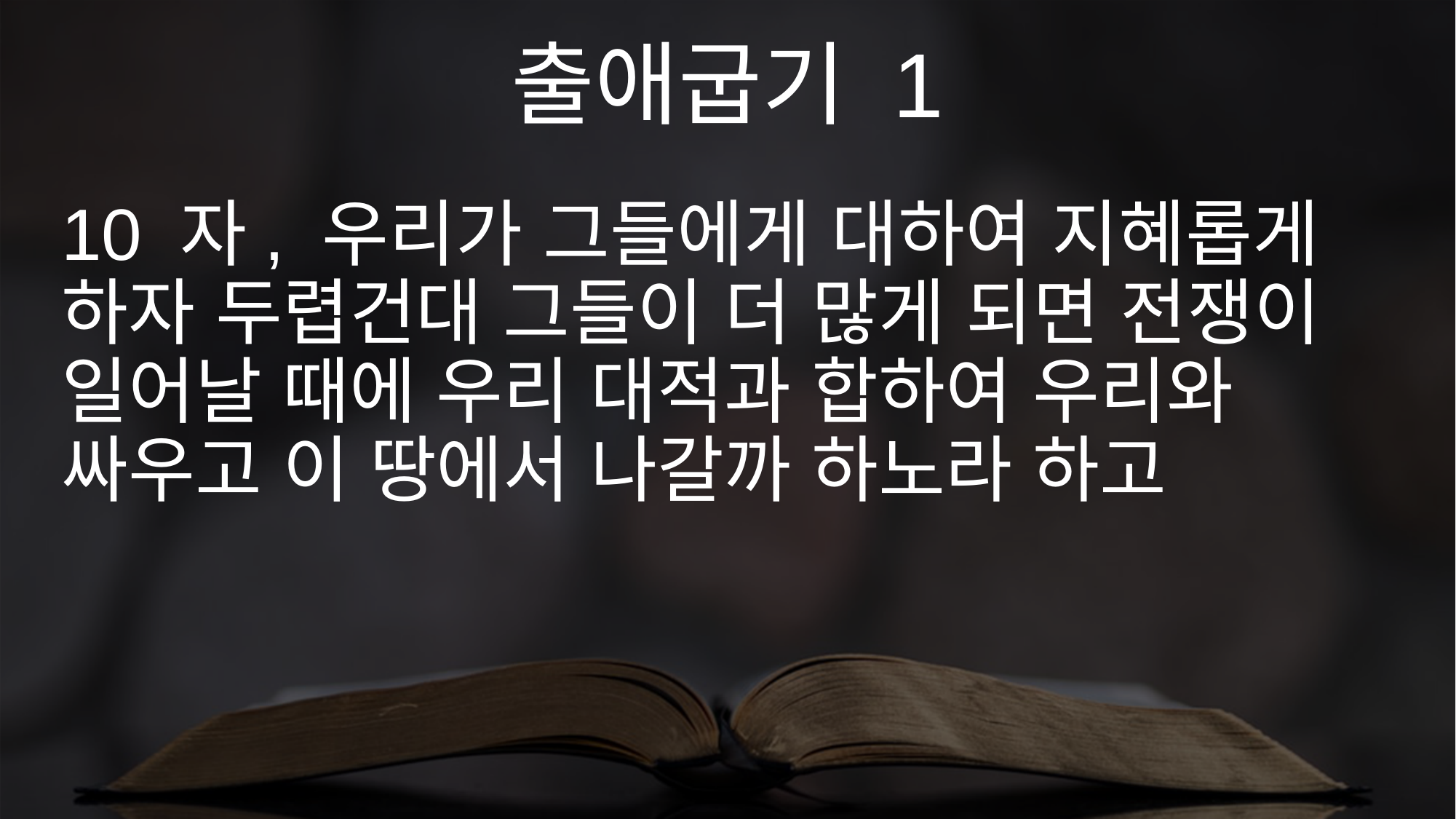

출애굽기 1
10 자, 우리가 그들에게 대하여 지혜롭게 하자 두렵건대 그들이 더 많게 되면 전쟁이 일어날 때에 우리 대적과 합하여 우리와 싸우고 이 땅에서 나갈까 하노라 하고